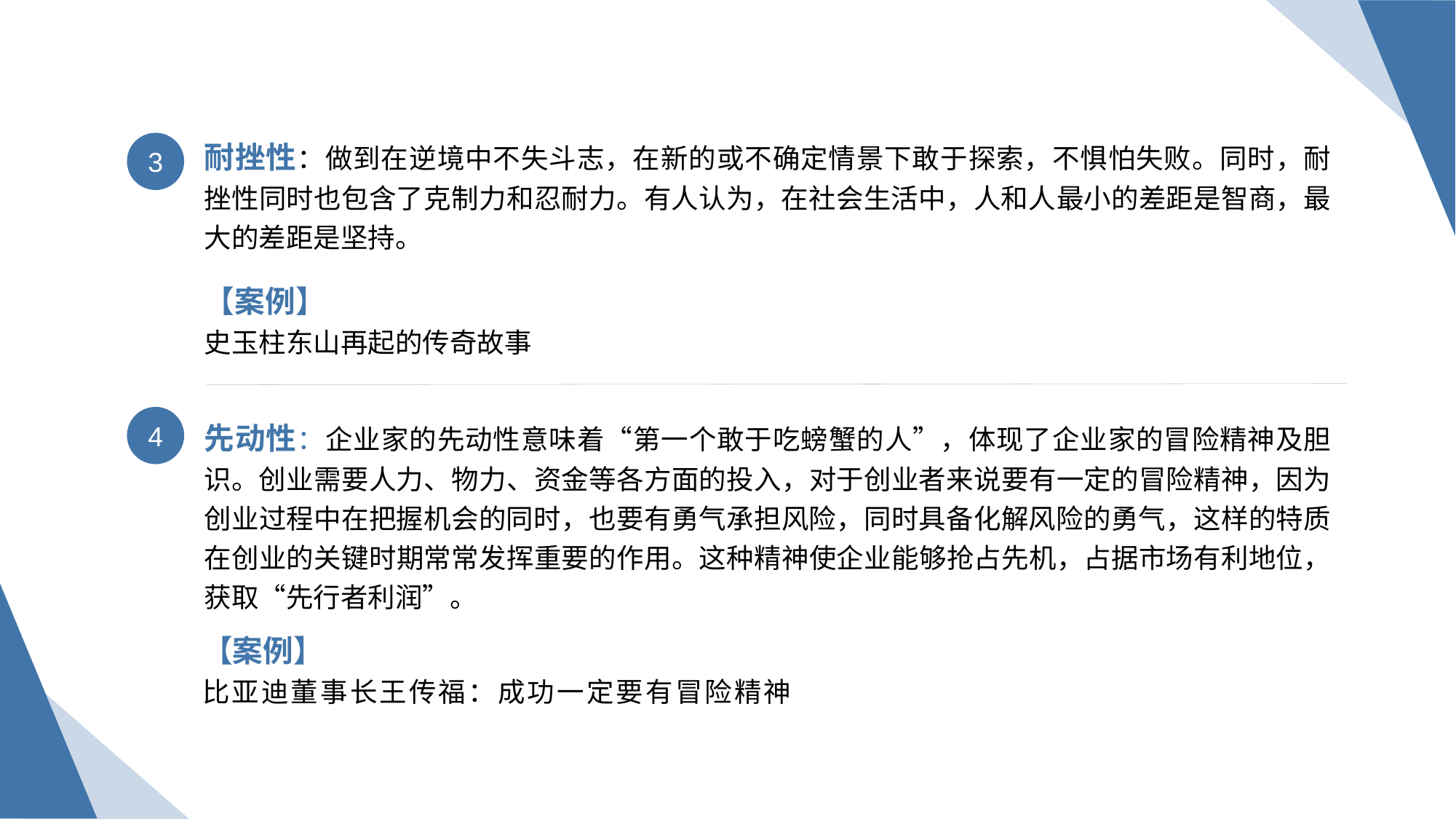

耐挫性：做到在逆境中不失斗志，在新的或不确定情景下敢于探索，不惧怕失败。同时，耐挫性同时也包含了克制力和忍耐力。有人认为，在社会生活中，人和人最小的差距是智商，最大的差距是坚持。
3
【案例】
史玉柱东山再起的传奇故事
先动性：企业家的先动性意味着“第一个敢于吃螃蟹的人”，体现了企业家的冒险精神及胆识。创业需要人力、物力、资金等各方面的投入，对于创业者来说要有一定的冒险精神，因为创业过程中在把握机会的同时，也要有勇气承担风险，同时具备化解风险的勇气，这样的特质在创业的关键时期常常发挥重要的作用。这种精神使企业能够抢占先机，占据市场有利地位，获取“先行者利润”。
4
【案例】
比亚迪董事长王传福：成功一定要有冒险精神